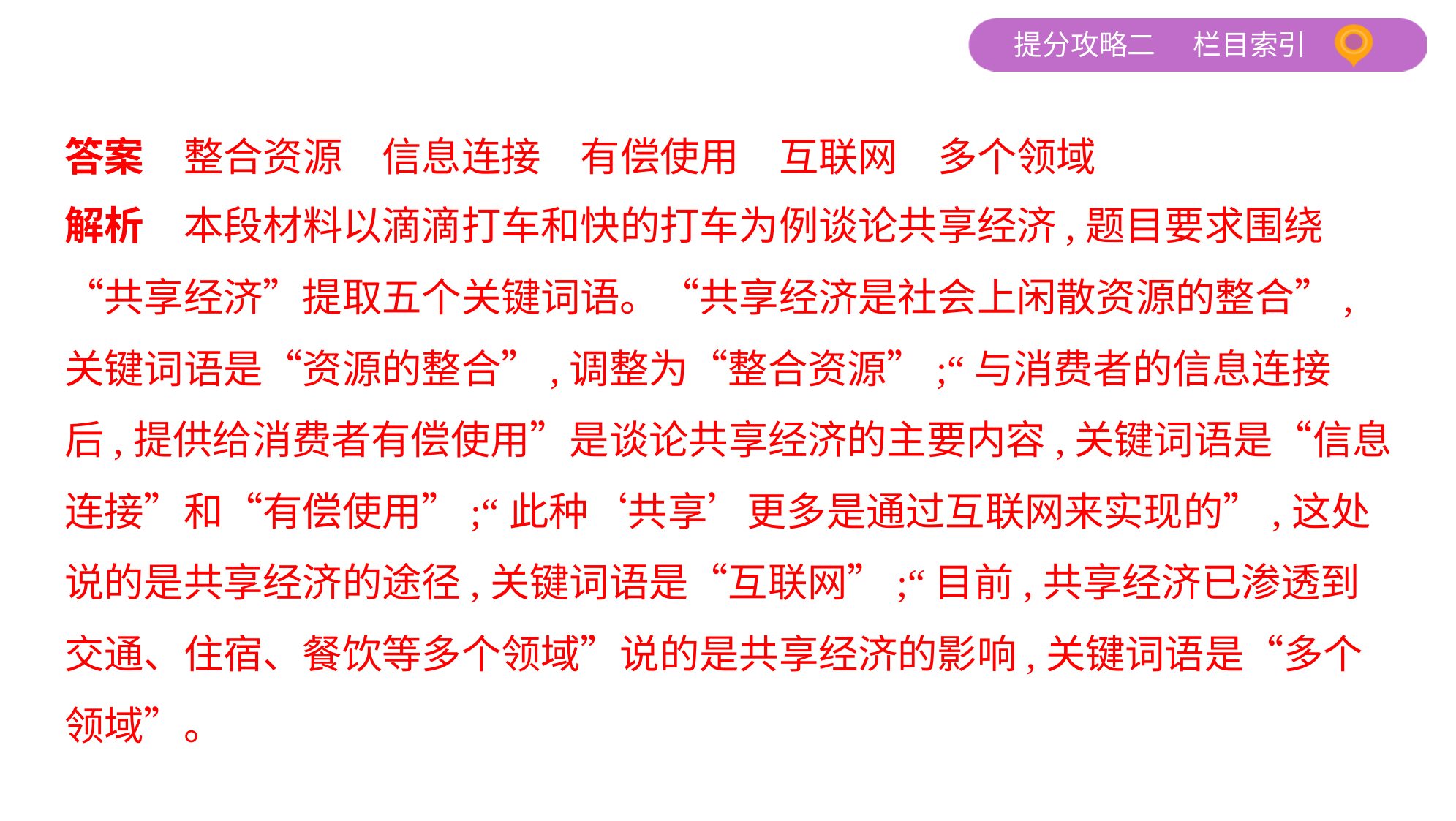

答案　整合资源　信息连接　有偿使用　互联网　多个领域
解析　本段材料以滴滴打车和快的打车为例谈论共享经济,题目要求围绕
“共享经济”提取五个关键词语。“共享经济是社会上闲散资源的整合”,
关键词语是“资源的整合”,调整为“整合资源”;“与消费者的信息连接
后,提供给消费者有偿使用”是谈论共享经济的主要内容,关键词语是“信息
连接”和“有偿使用”;“此种‘共享’更多是通过互联网来实现的”,这处
说的是共享经济的途径,关键词语是“互联网”;“目前,共享经济已渗透到
交通、住宿、餐饮等多个领域”说的是共享经济的影响,关键词语是“多个
领域”。